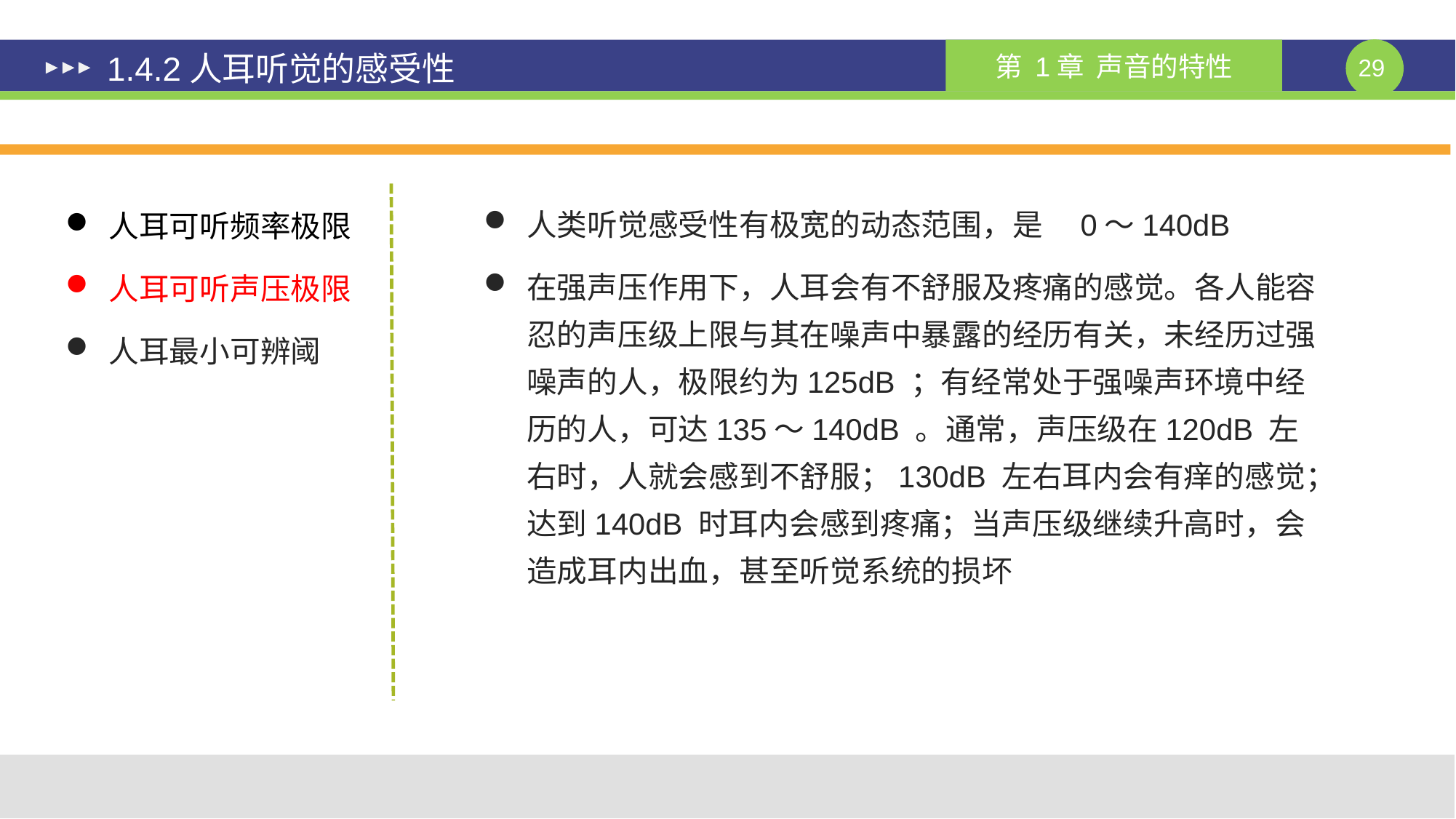

# 1.4.2人耳听觉的感受性

人类听觉感受性有极宽的动态范围，是　0～140dB
在强声压作用下，人耳会有不舒服及疼痛的感觉。各人能容忍的声压级上限与其在噪声中暴露的经历有关，未经历过强噪声的人，极限约为125dB ；有经常处于强噪声环境中经历的人，可达135～140dB 。通常，声压级在120dB 左右时，人就会感到不舒服；130dB 左右耳内会有痒的感觉；达到140dB 时耳内会感到疼痛；当声压级继续升高时，会造成耳内出血，甚至听觉系统的损坏
人耳可听频率极限
人耳可听声压极限
人耳最小可辨阈